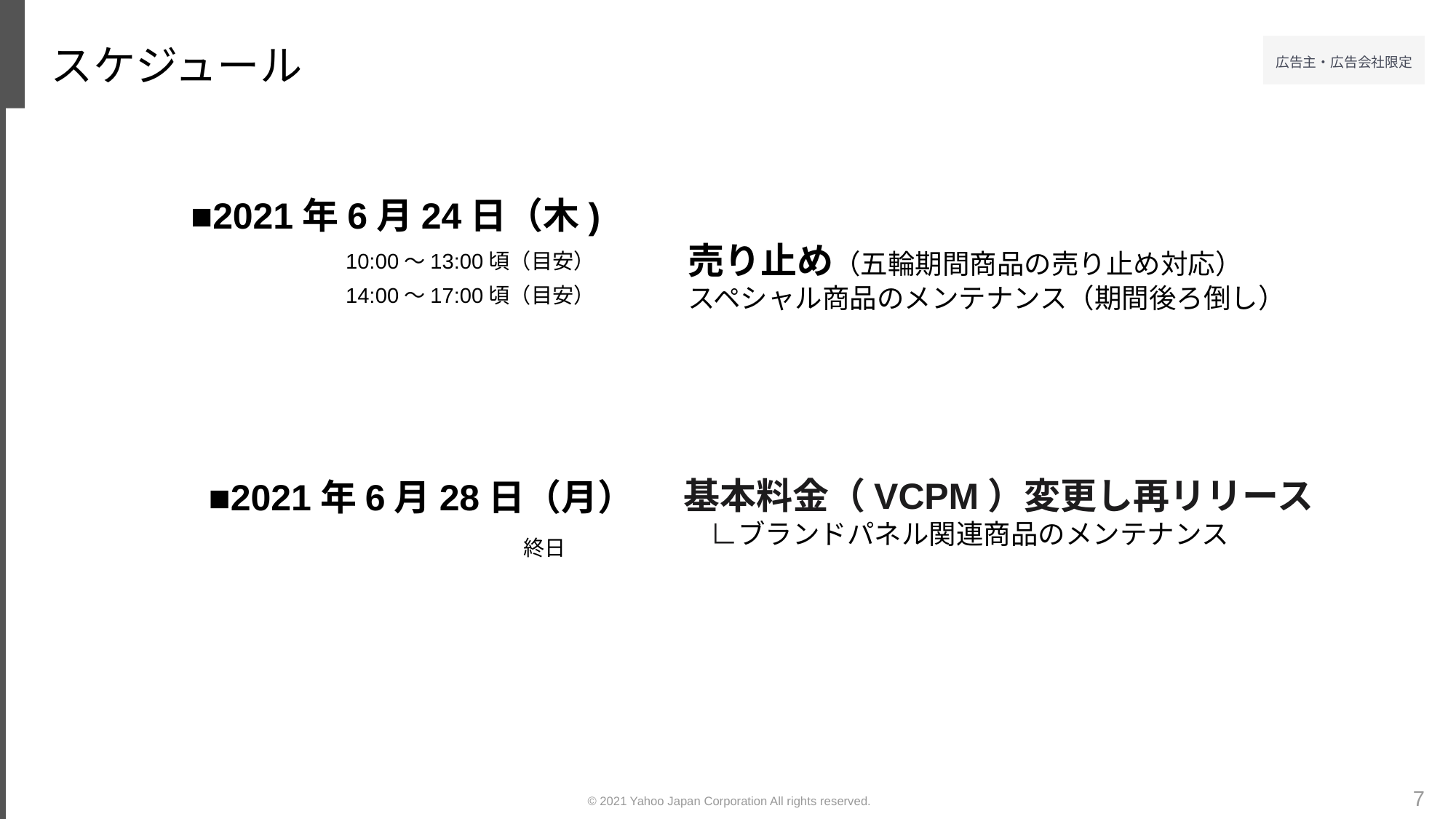

スケジュール
■2021年6月24日（木)
売り止め（五輪期間商品の売り止め対応）
スペシャル商品のメンテナンス（期間後ろ倒し）
10:00～13:00頃（目安）
14:00～17:00頃（目安）
基本料金（VCPM）変更し再リリース
　∟ブランドパネル関連商品のメンテナンス

■2021年6月28日（月）
終日
7